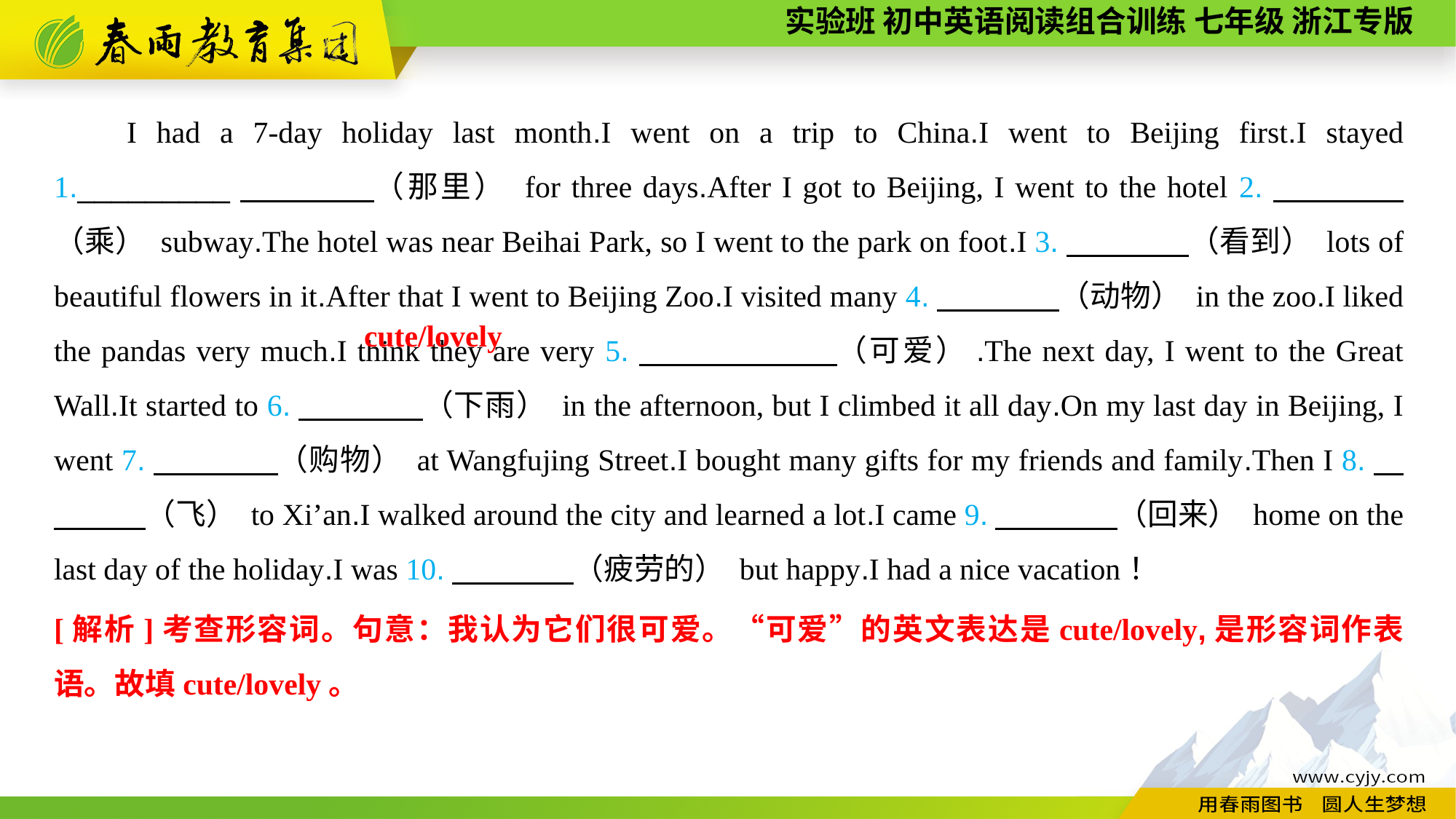

I had a 7-day holiday last month.I went on a trip to China.I went to Beijing first.I stayed 1._________　　　　（那里） for three days.After I got to Beijing, I went to the hotel 2.　　　　（乘） subway.The hotel was near Beihai Park, so I went to the park on foot.I 3.　　　　（看到） lots of beautiful flowers in it.After that I went to Beijing Zoo.I visited many 4.　　　　（动物） in the zoo.I liked the pandas very much.I think they are very 5.　　　       　（可爱）.The next day, I went to the Great Wall.It started to 6.　　　　（下雨） in the afternoon, but I climbed it all day.On my last day in Beijing, I went 7.　　　　（购物） at Wangfujing Street.I bought many gifts for my friends and family.Then I 8.　　　　（飞） to Xi’an.I walked around the city and learned a lot.I came 9.　　　　（回来） home on the last day of the holiday.I was 10.　　　　（疲劳的） but happy.I had a nice vacation！
cute/lovely
[解析]考查形容词。句意：我认为它们很可爱。“可爱”的英文表达是cute/lovely,是形容词作表语。故填cute/lovely。